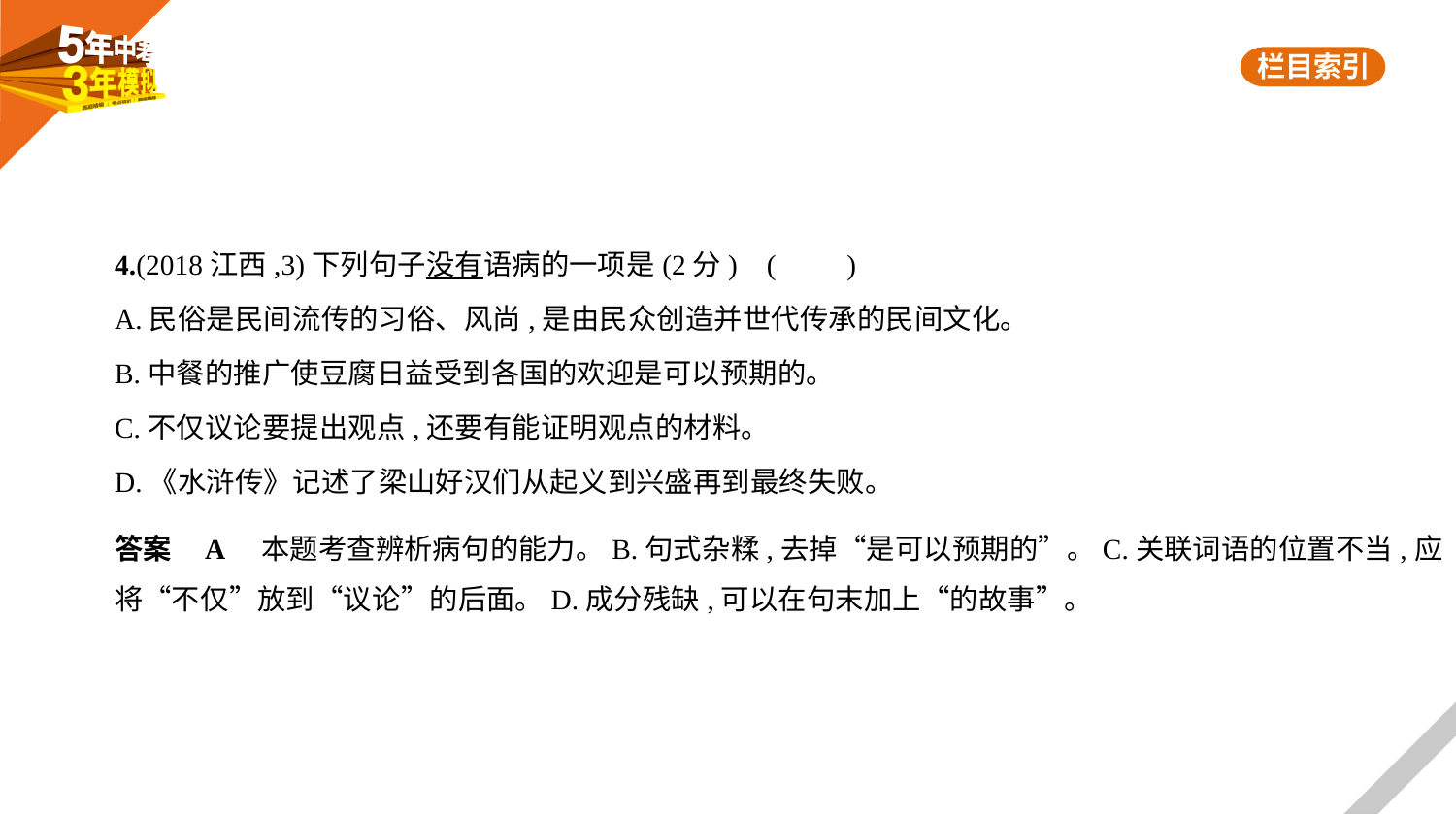

4.(2018江西,3)下列句子没有语病的一项是(2分) (　　)
A.民俗是民间流传的习俗、风尚,是由民众创造并世代传承的民间文化。
B.中餐的推广使豆腐日益受到各国的欢迎是可以预期的。
C.不仅议论要提出观点,还要有能证明观点的材料。
D.《水浒传》记述了梁山好汉们从起义到兴盛再到最终失败。
答案    A    本题考查辨析病句的能力。B.句式杂糅,去掉“是可以预期的”。C.关联词语的位置不当,应
将“不仅”放到“议论”的后面。D.成分残缺,可以在句末加上“的故事”。